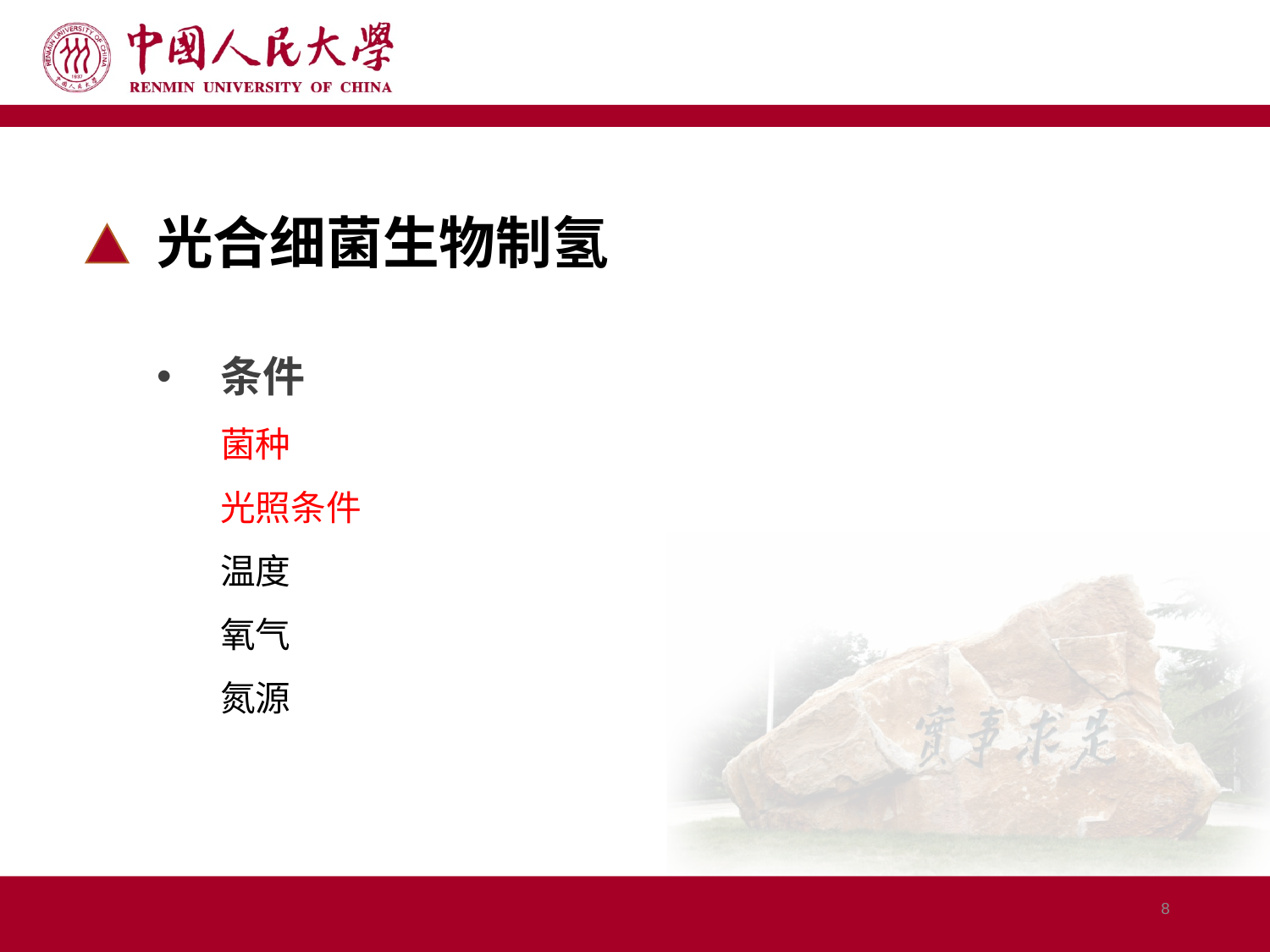

光合细菌生物制氢
条件
菌种
光照条件
温度
氧气
氮源
8